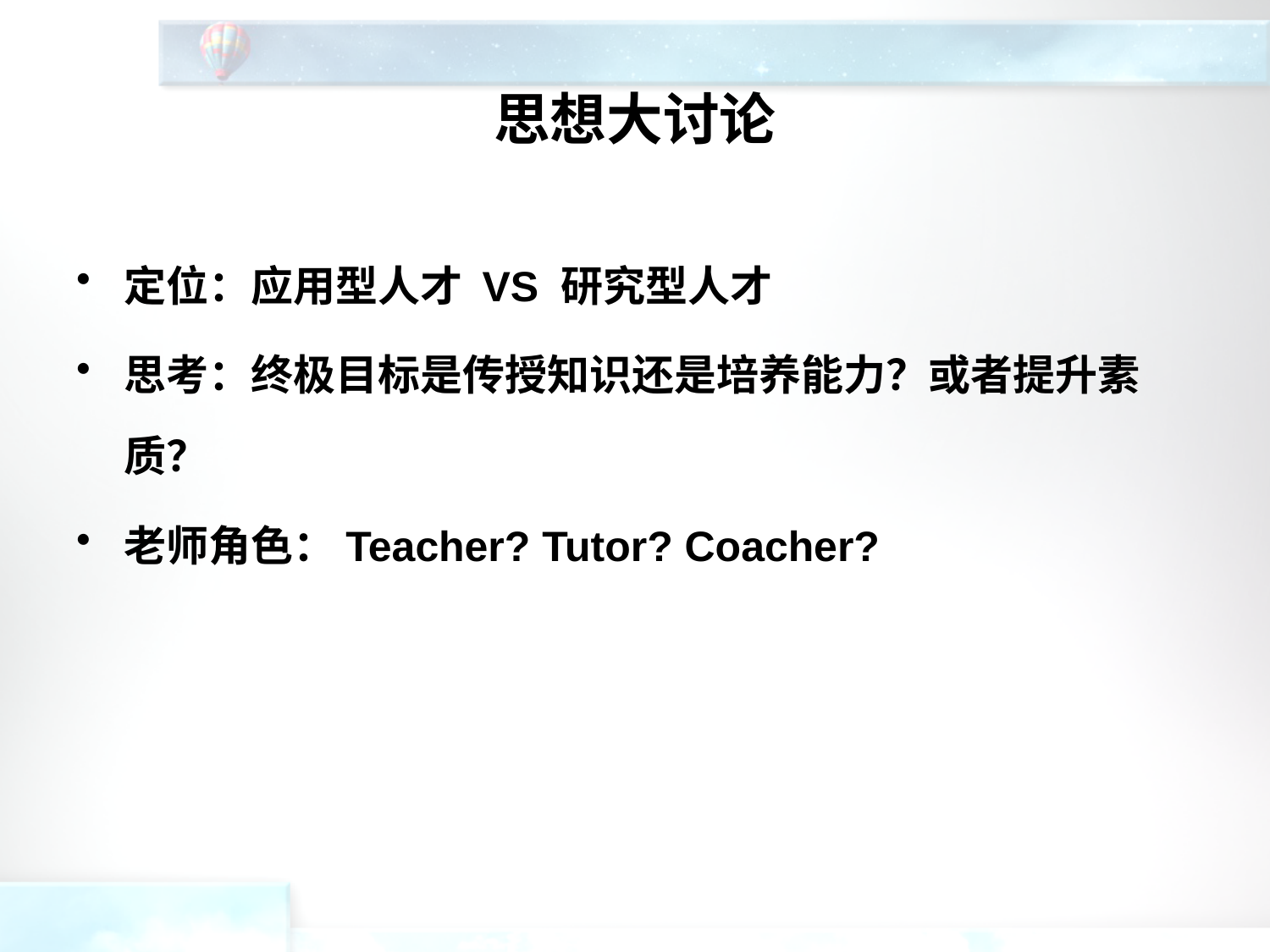

# 思想大讨论
定位：应用型人才 VS 研究型人才
思考：终极目标是传授知识还是培养能力？或者提升素质？
老师角色：Teacher? Tutor? Coacher?